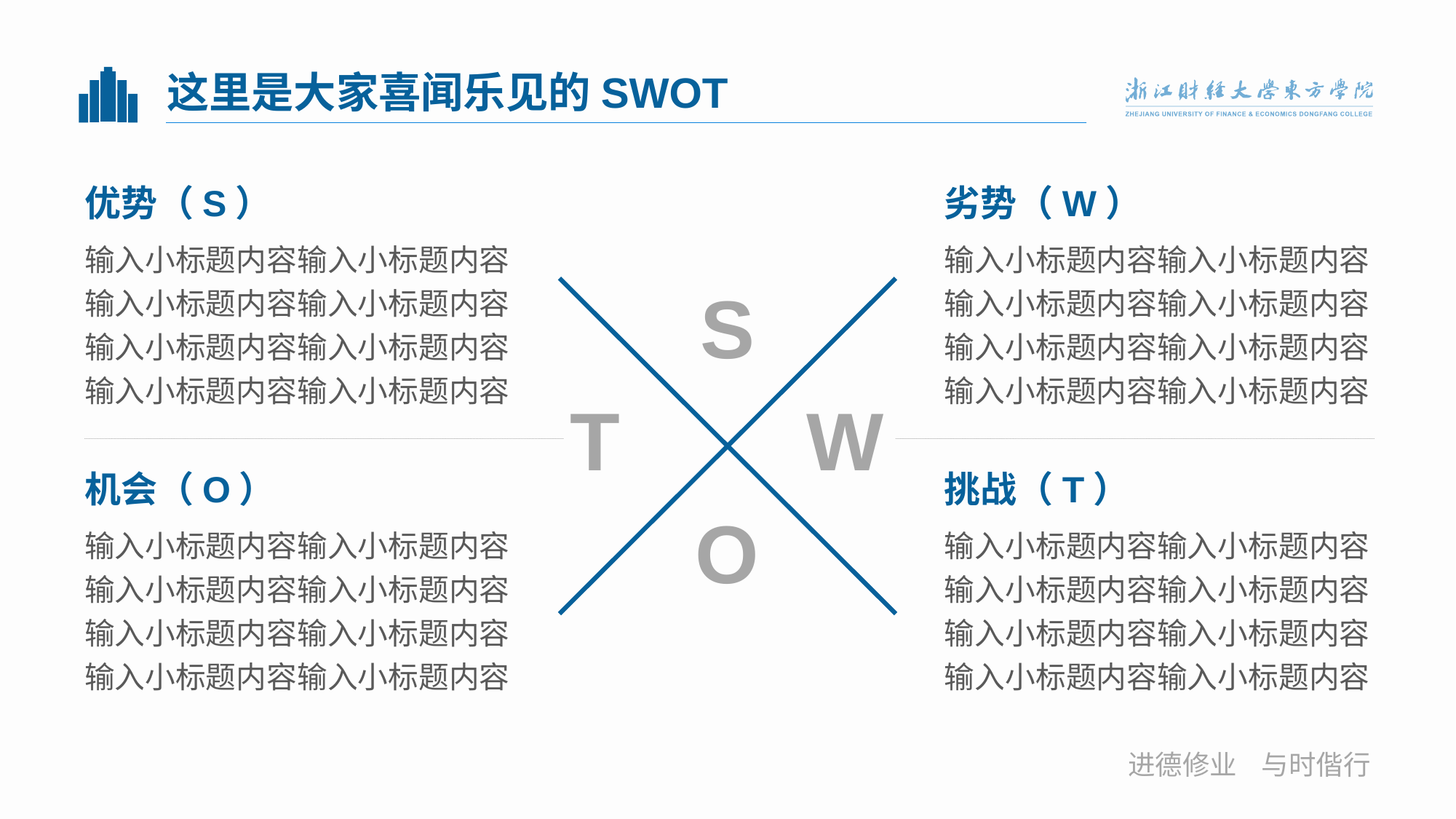

# 这里是大家喜闻乐见的SWOT
优势（S）
劣势（W）
输入小标题内容输入小标题内容输入小标题内容输入小标题内容输入小标题内容输入小标题内容输入小标题内容输入小标题内容
输入小标题内容输入小标题内容输入小标题内容输入小标题内容输入小标题内容输入小标题内容输入小标题内容输入小标题内容
S
T
W
机会（O）
挑战（T）
O
输入小标题内容输入小标题内容输入小标题内容输入小标题内容输入小标题内容输入小标题内容输入小标题内容输入小标题内容
输入小标题内容输入小标题内容输入小标题内容输入小标题内容输入小标题内容输入小标题内容输入小标题内容输入小标题内容